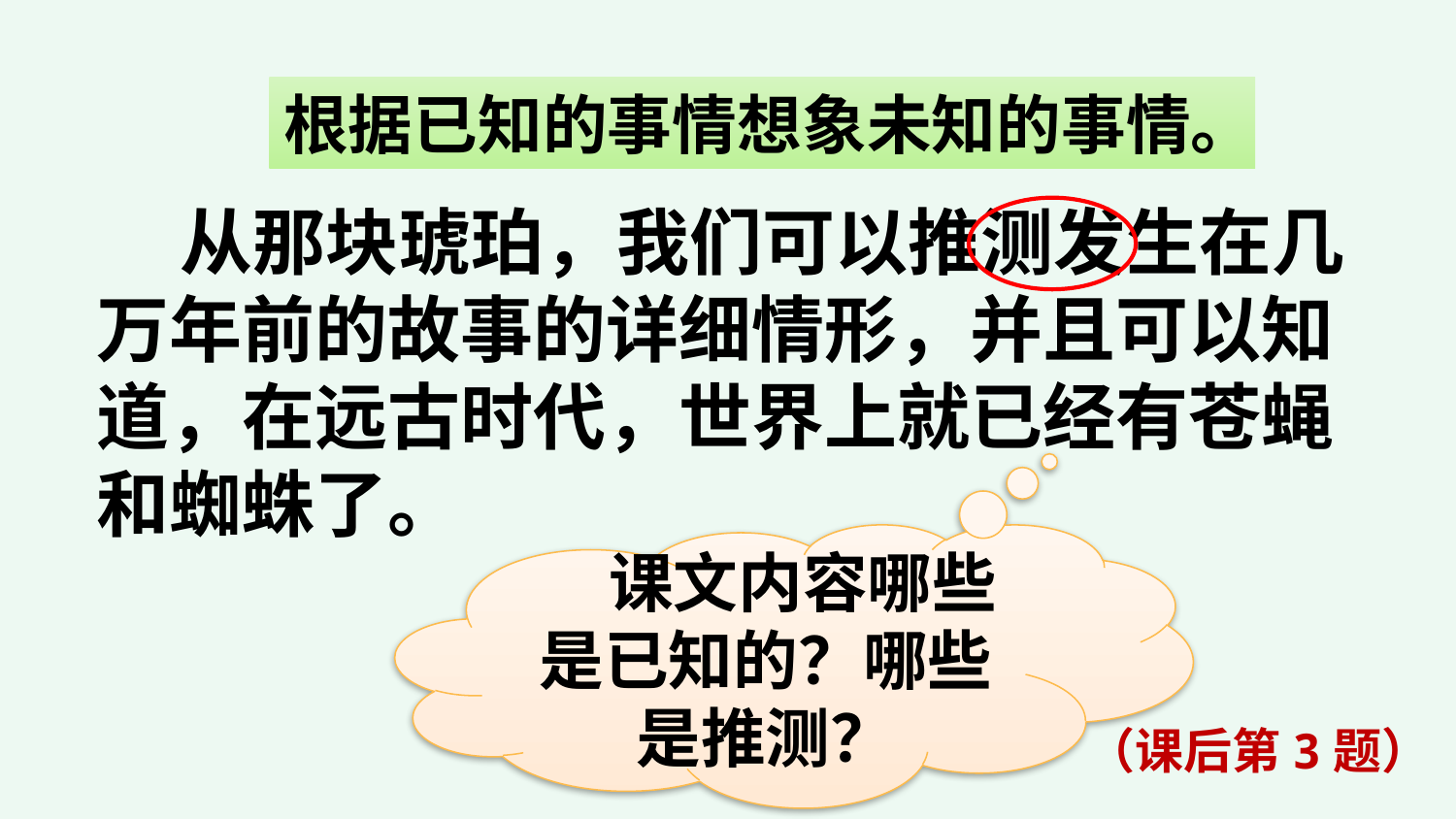

根据已知的事情想象未知的事情。
    从那块琥珀，我们可以推测发生在几万年前的故事的详细情形，并且可以知道，在远古时代，世界上就已经有苍蝇和蜘蛛了。

    课文内容哪些是已知的？哪些是推测？
（课后第3题）